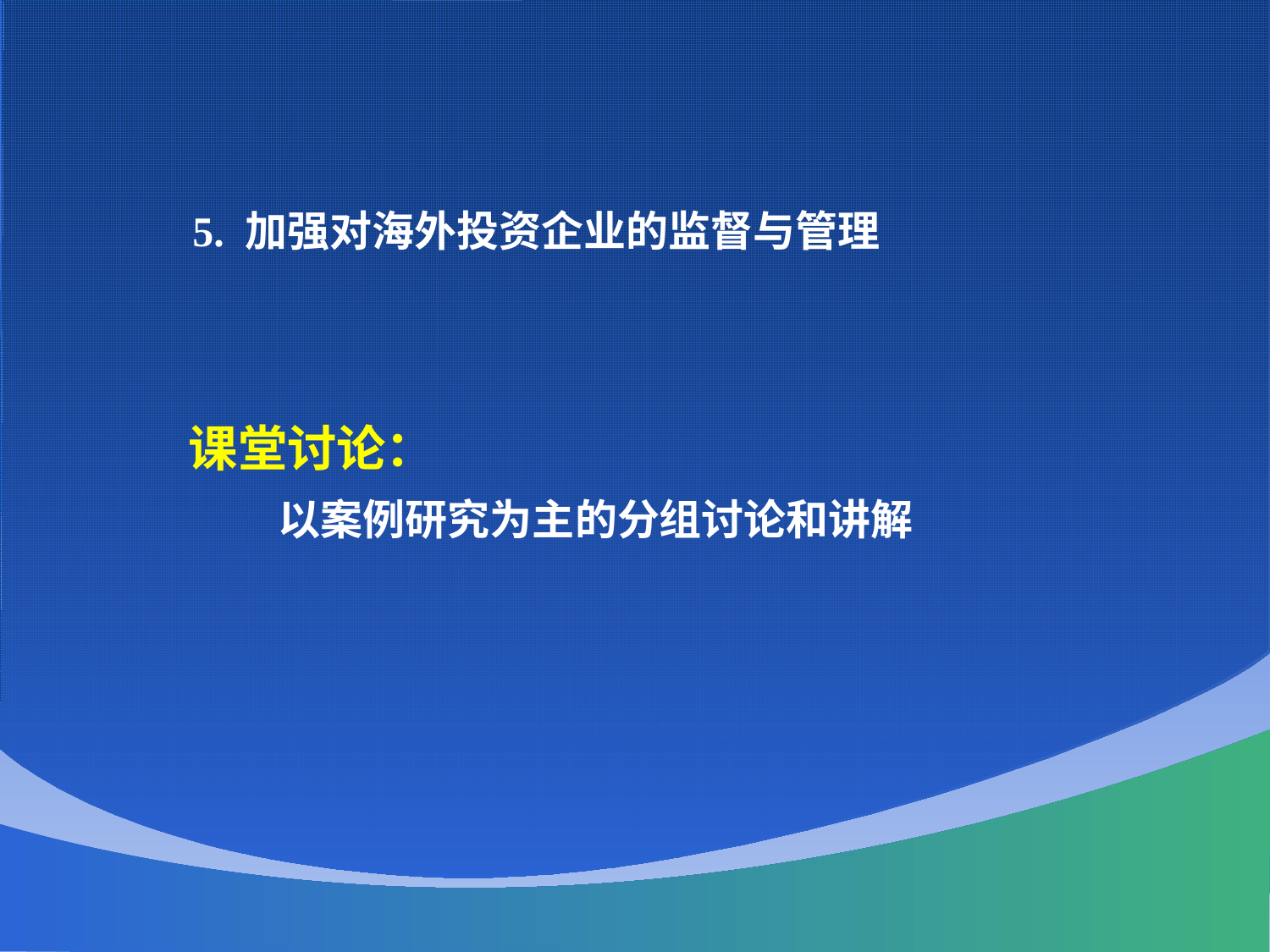

5. 加强对海外投资企业的监督与管理

         课堂讨论：
                 以案例研究为主的分组讨论和讲解